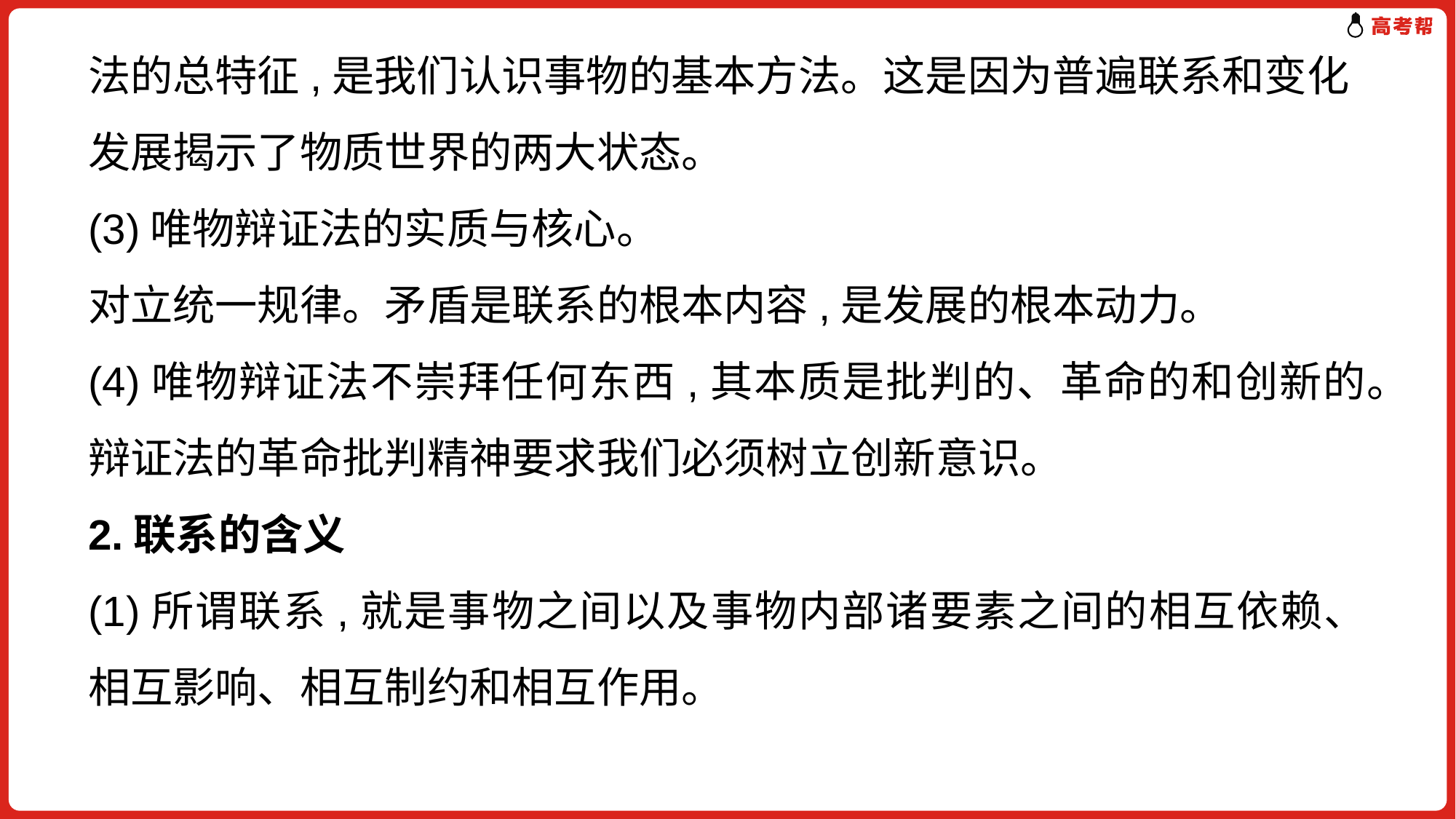

法的总特征,是我们认识事物的基本方法。这是因为普遍联系和变化
发展揭示了物质世界的两大状态。
(3)唯物辩证法的实质与核心。
对立统一规律。矛盾是联系的根本内容,是发展的根本动力。
(4)唯物辩证法不崇拜任何东西,其本质是批判的、革命的和创新的。辩证法的革命批判精神要求我们必须树立创新意识。
2.联系的含义
(1)所谓联系,就是事物之间以及事物内部诸要素之间的相互依赖、相互影响、相互制约和相互作用。